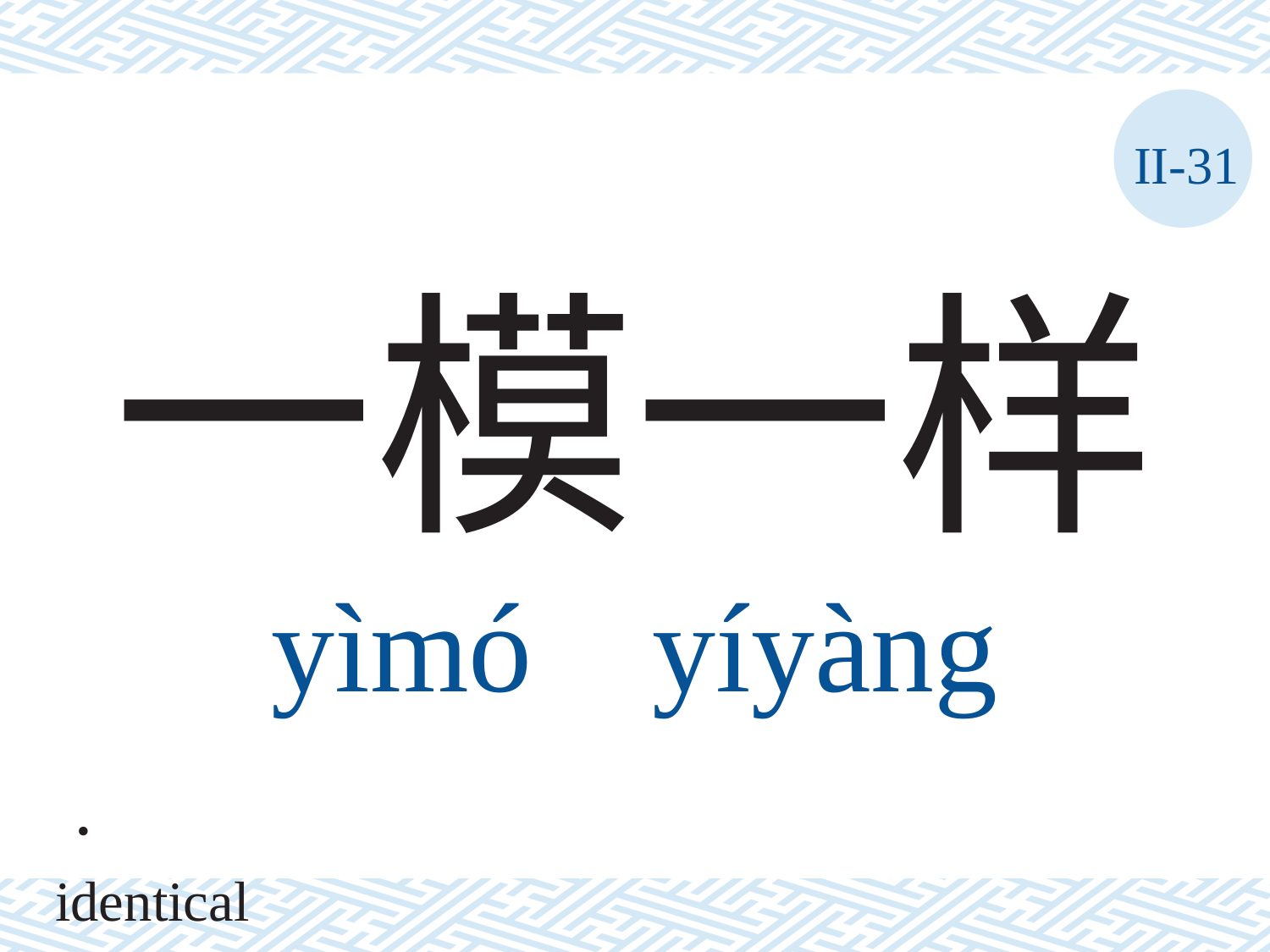

II-31
# 一模一样 yìmó	yíyàng
． identical